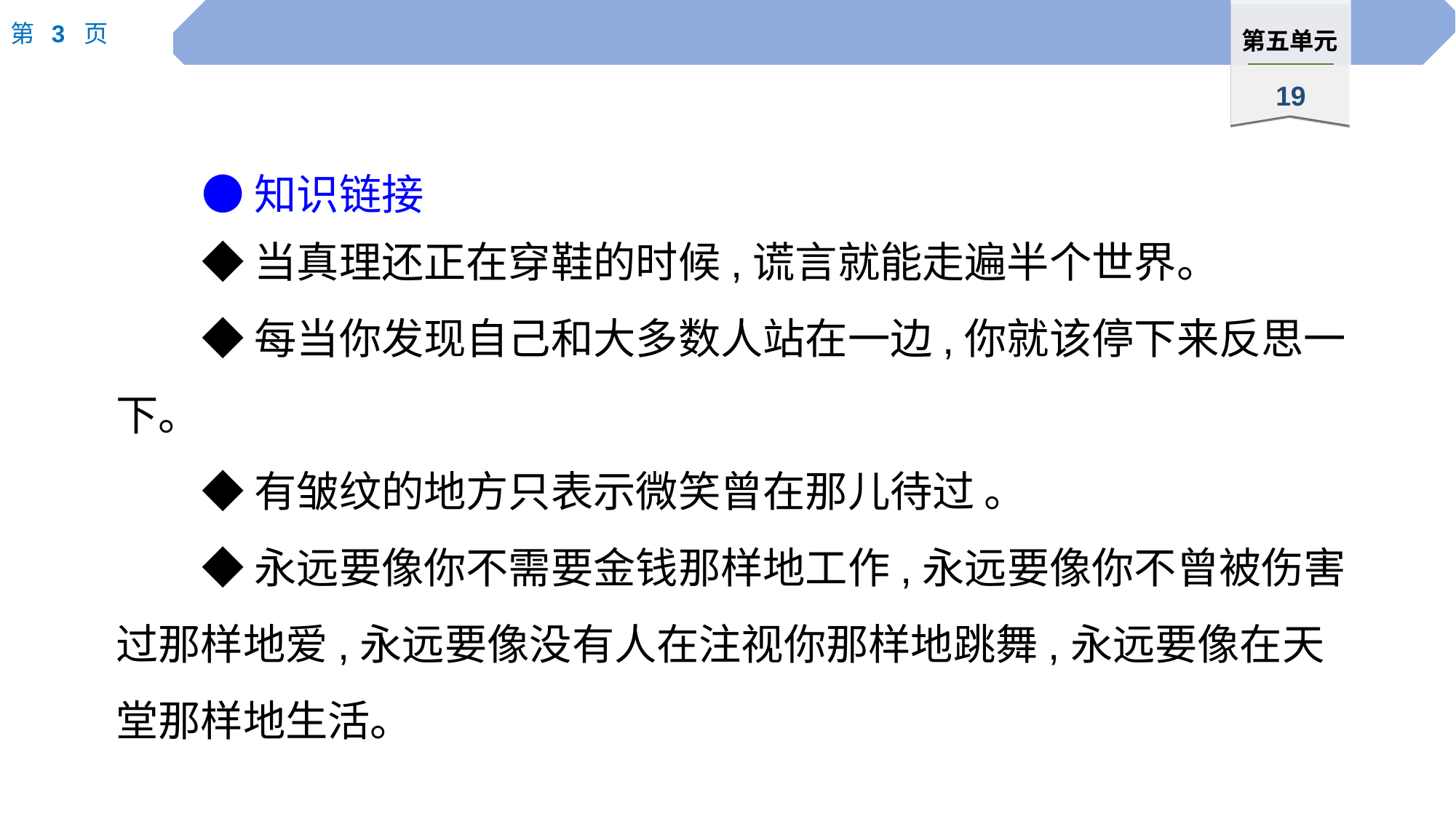

●知识链接
◆当真理还正在穿鞋的时候,谎言就能走遍半个世界。
◆每当你发现自己和大多数人站在一边,你就该停下来反思一下。
◆有皱纹的地方只表示微笑曾在那儿待过 。
◆永远要像你不需要金钱那样地工作,永远要像你不曾被伤害过那样地爱,永远要像没有人在注视你那样地跳舞,永远要像在天堂那样地生活。